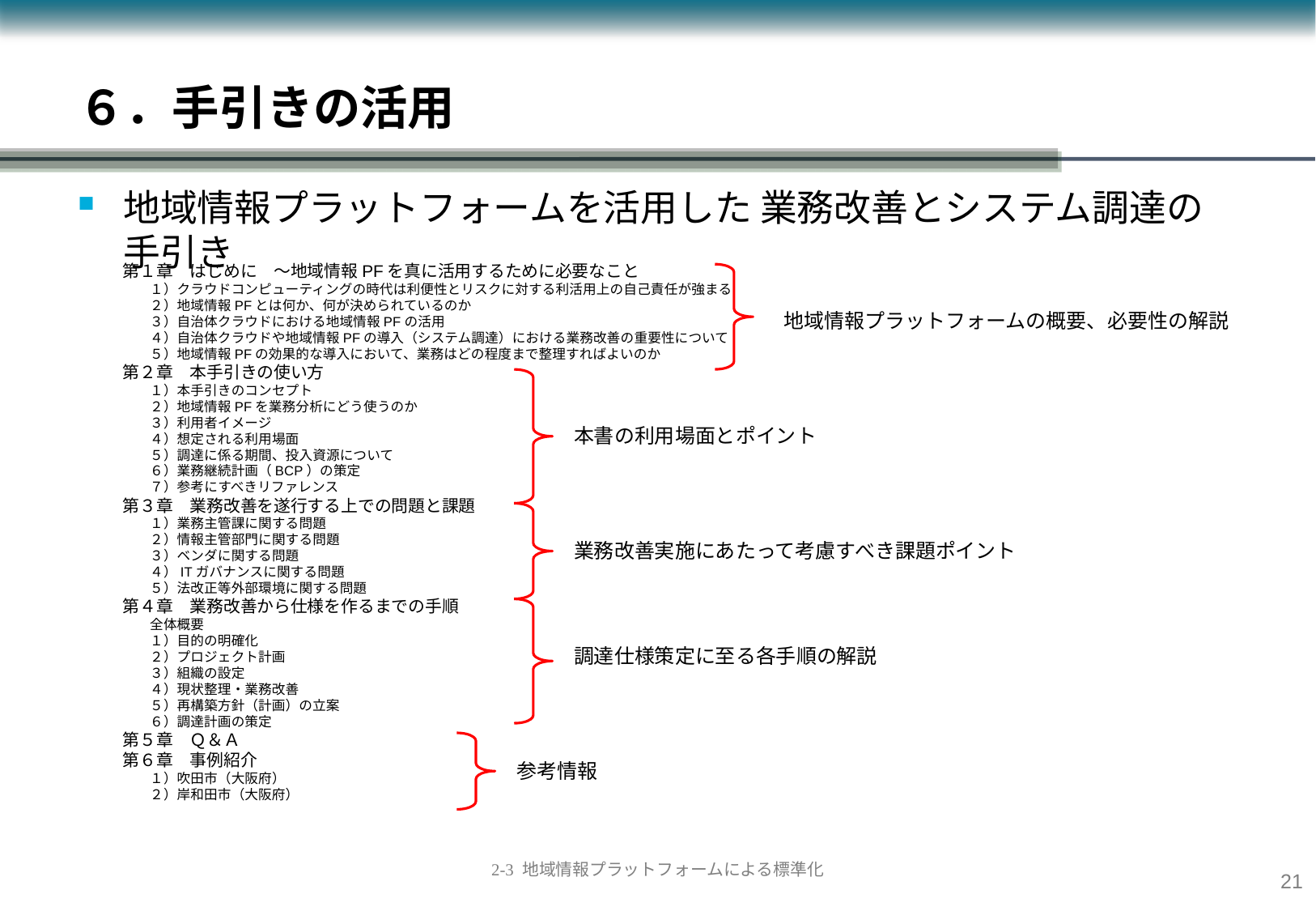

６．手引きの活用
地域情報プラットフォームを活用した 業務改善とシステム調達の手引き
第１章　はじめに　～地域情報PFを真に活用するために必要なこと
　　１）クラウドコンピューティングの時代は利便性とリスクに対する利活用上の自己責任が強まる
　　２）地域情報PFとは何か、何が決められているのか
　　３）自治体クラウドにおける地域情報PFの活用
　　４）自治体クラウドや地域情報PFの導入（システム調達）における業務改善の重要性について
　　５）地域情報PFの効果的な導入において、業務はどの程度まで整理すればよいのか
第２章　本手引きの使い方
　　１）本手引きのコンセプト
　　２）地域情報PFを業務分析にどう使うのか
　　３）利用者イメージ
　　４）想定される利用場面
　　５）調達に係る期間、投入資源について
　　６）業務継続計画（BCP）の策定
　　７）参考にすべきリファレンス
第３章　業務改善を遂行する上での問題と課題
　　１）業務主管課に関する問題
　　２）情報主管部門に関する問題
　　３）ベンダに関する問題
　　４）ITガバナンスに関する問題
　　５）法改正等外部環境に関する問題
第４章　業務改善から仕様を作るまでの手順
　　全体概要
　　１）目的の明確化
　　２）プロジェクト計画
　　３）組織の設定
　　４）現状整理・業務改善
　　５）再構築方針（計画）の立案
　　６）調達計画の策定
第５章　Ｑ＆Ａ
第６章　事例紹介
　　１）吹田市（大阪府）
　　２）岸和田市（大阪府）

地域情報プラットフォームの概要、必要性の解説

本書の利用場面とポイント

業務改善実施にあたって考慮すべき課題ポイント

調達仕様策定に至る各手順の解説

参考情報
21
2-3 地域情報プラットフォームによる標準化